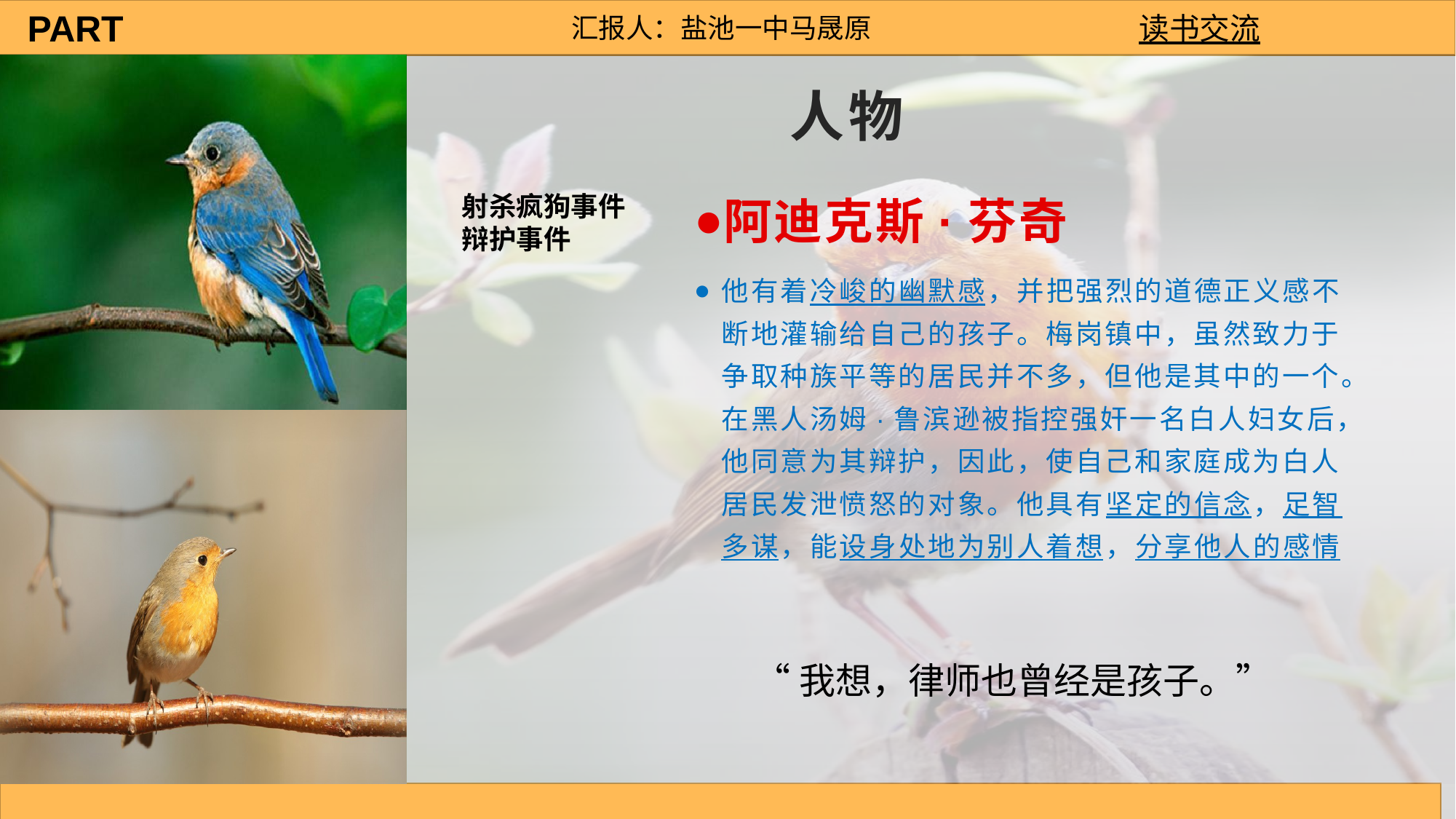

# 人物
阿迪克斯·芬奇
他有着冷峻的幽默感，并把强烈的道德正义感不断地灌输给自己的孩子。梅岗镇中，虽然致力于争取种族平等的居民并不多，但他是其中的一个。在黑人汤姆·鲁滨逊被指控强奸一名白人妇女后，他同意为其辩护，因此，使自己和家庭成为白人居民发泄愤怒的对象。他具有坚定的信念，足智多谋，能设身处地为别人着想，分享他人的感情
射杀疯狗事件辩护事件
“我想，律师也曾经是孩子。”